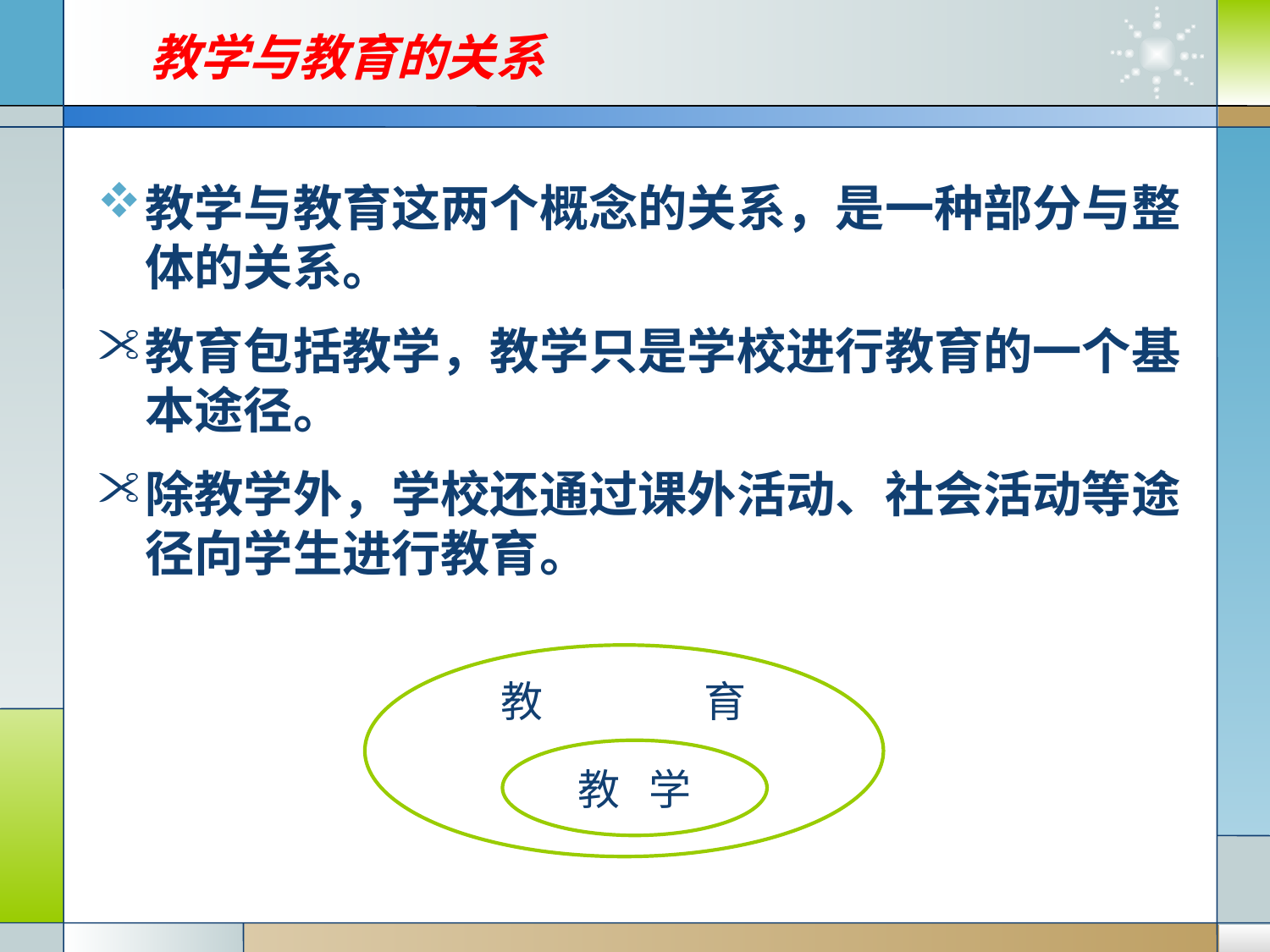

# 教学与教育的关系
教学与教育这两个概念的关系，是一种部分与整体的关系。
教育包括教学，教学只是学校进行教育的一个基本途径。
除教学外，学校还通过课外活动、社会活动等途径向学生进行教育。

教                 育

教学
教   学